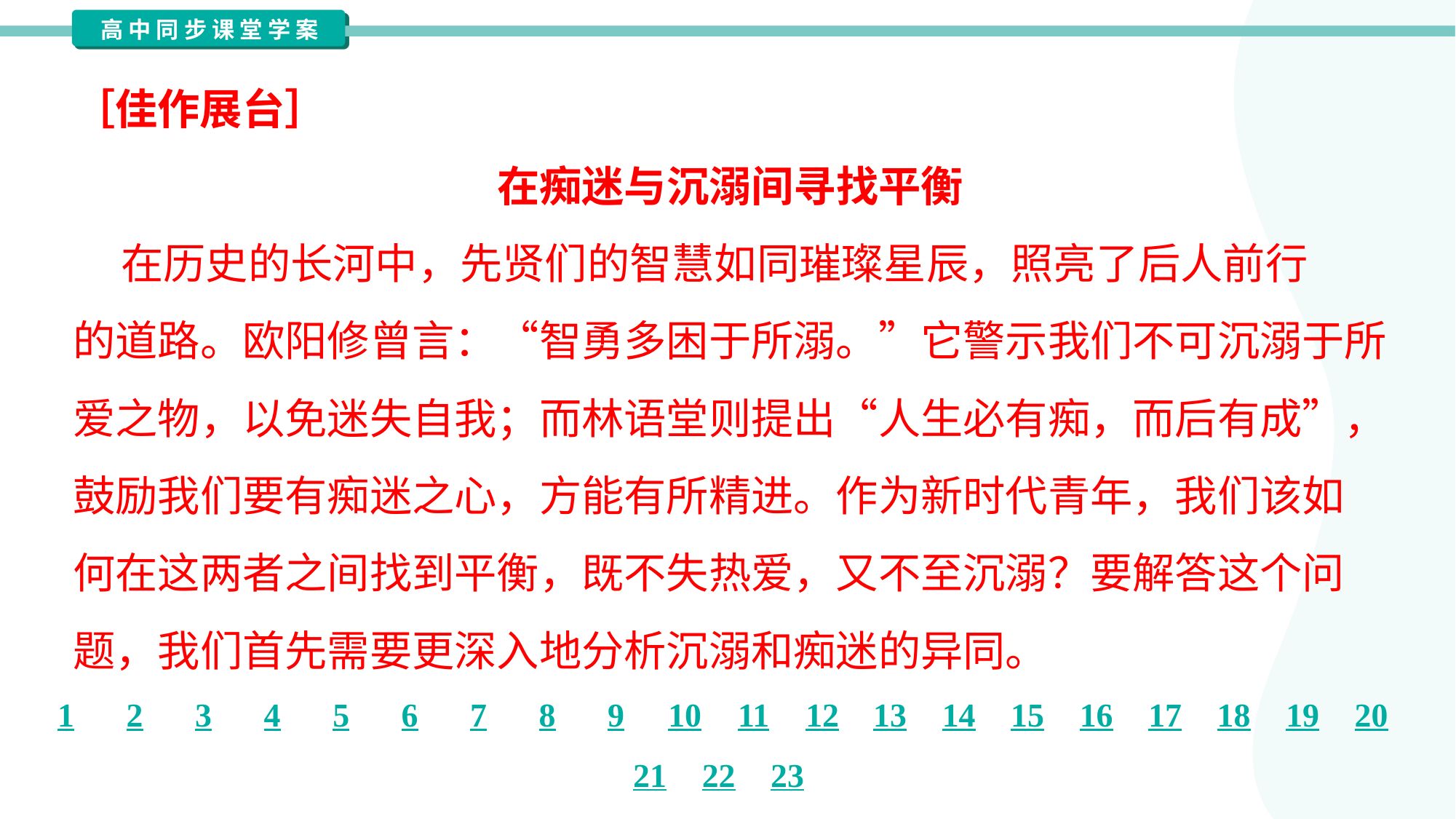

［佳作展台］
在痴迷与沉溺间寻找平衡
    在历史的长河中，先贤们的智慧如同璀璨星辰，照亮了后人前行
的道路。欧阳修曾言：“智勇多困于所溺。”它警示我们不可沉溺于所
爱之物，以免迷失自我；而林语堂则提出“人生必有痴，而后有成”，
鼓励我们要有痴迷之心，方能有所精进。作为新时代青年，我们该如
何在这两者之间找到平衡，既不失热爱，又不至沉溺？要解答这个问
题，我们首先需要更深入地分析沉溺和痴迷的异同。